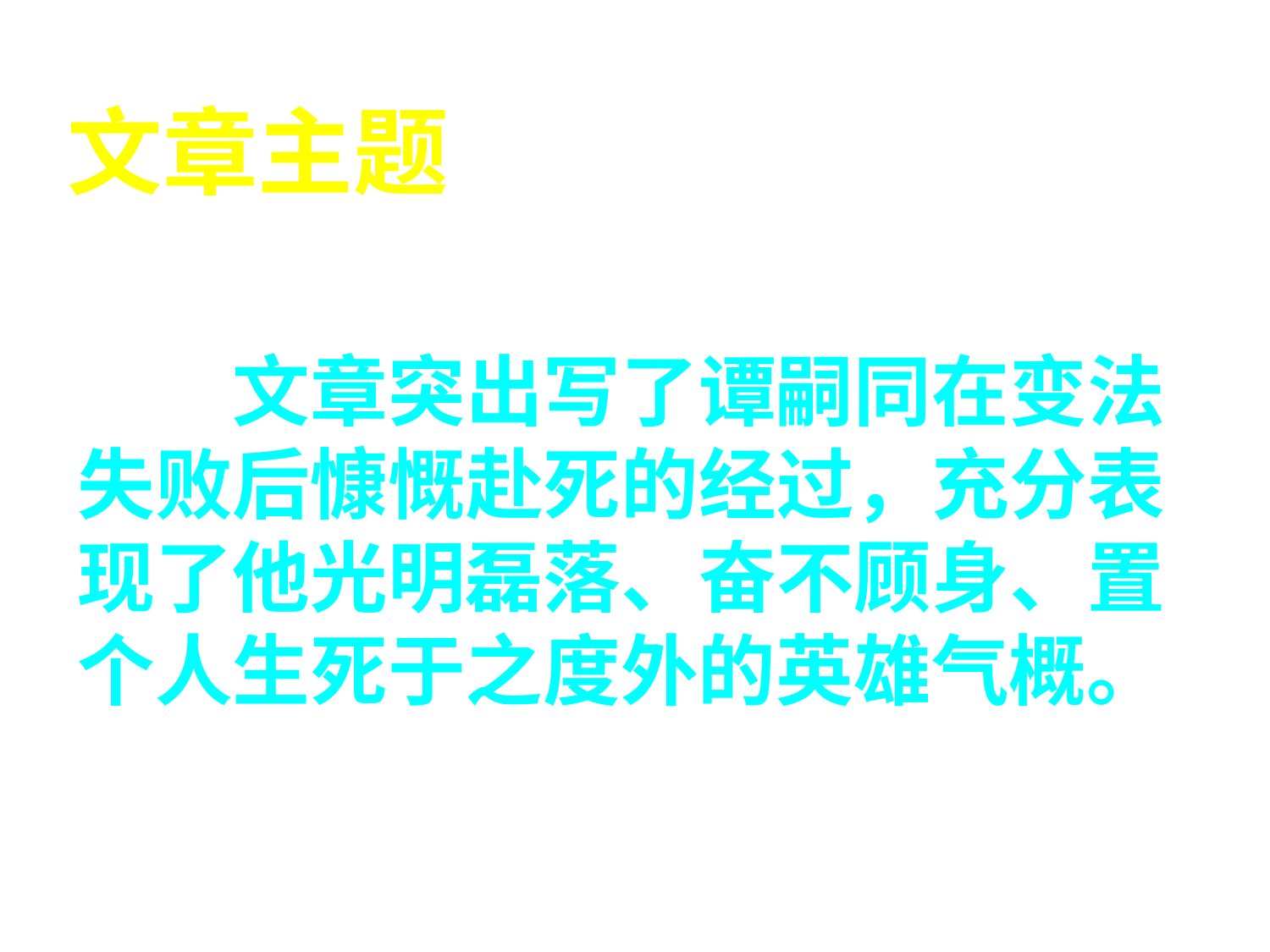

文章主题
　　文章突出写了谭嗣同在变法失败后慷慨赴死的经过，充分表现了他光明磊落、奋不顾身、置个人生死于之度外的英雄气概。